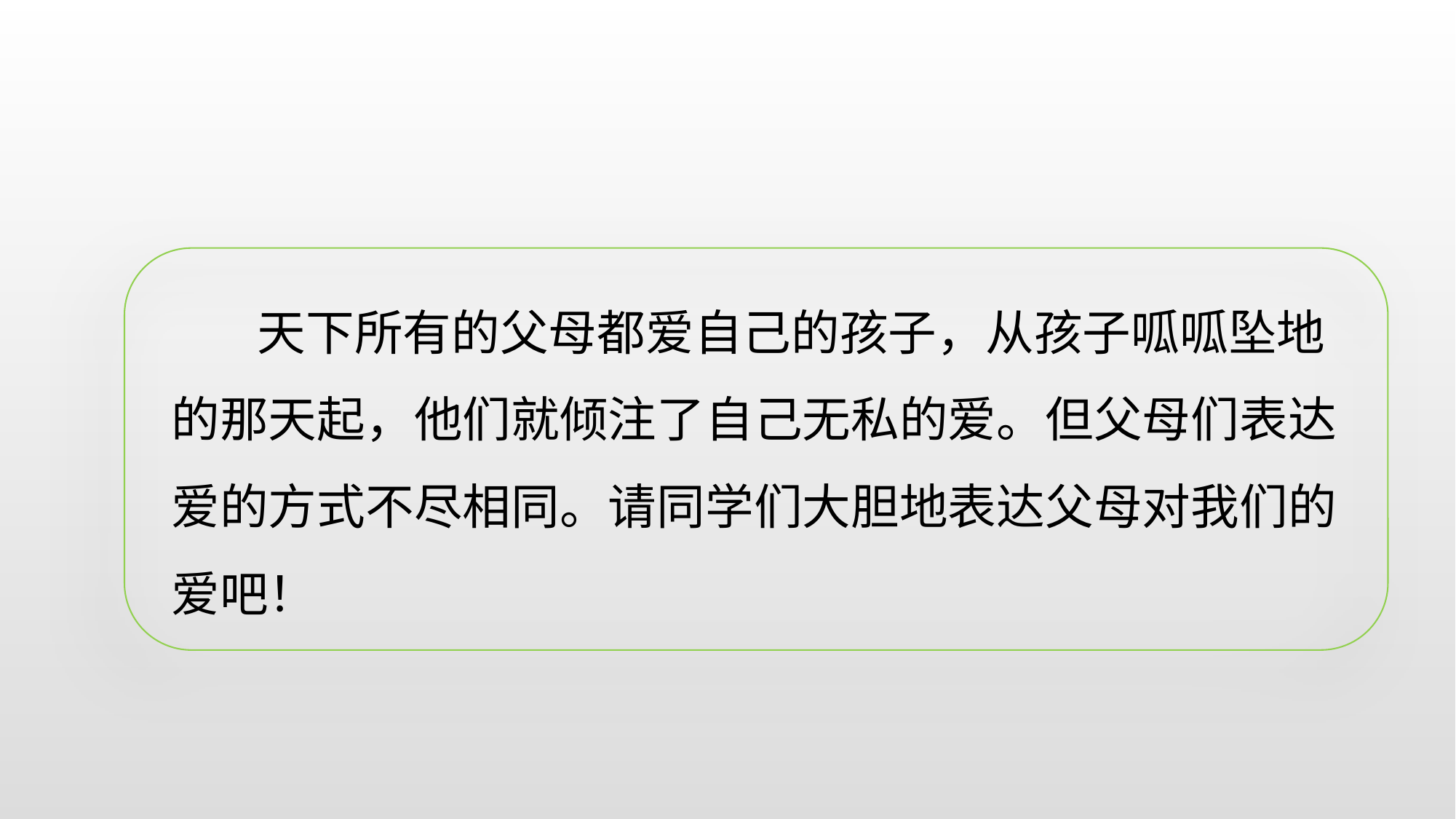

天下所有的父母都爱自己的孩子，从孩子呱呱坠地的那天起，他们就倾注了自己无私的爱。但父母们表达爱的方式不尽相同。请同学们大胆地表达父母对我们的爱吧！